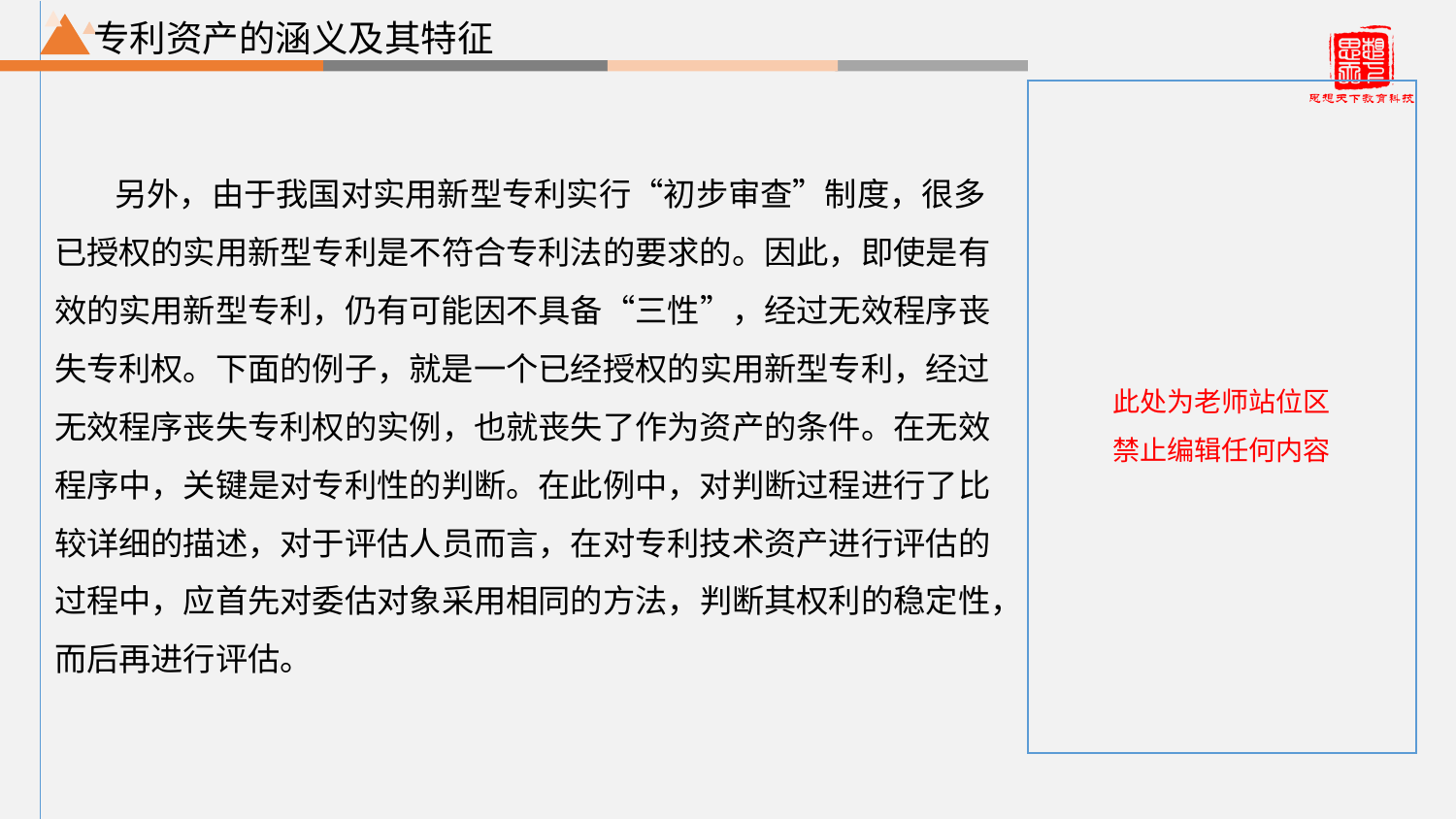

专利资产的涵义及其特征
另外，由于我国对实用新型专利实行“初步审查”制度，很多已授权的实用新型专利是不符合专利法的要求的。因此，即使是有效的实用新型专利，仍有可能因不具备“三性”，经过无效程序丧失专利权。下面的例子，就是一个已经授权的实用新型专利，经过无效程序丧失专利权的实例，也就丧失了作为资产的条件。在无效程序中，关键是对专利性的判断。在此例中，对判断过程进行了比较详细的描述，对于评估人员而言，在对专利技术资产进行评估的过程中，应首先对委估对象采用相同的方法，判断其权利的稳定性，而后再进行评估。
98